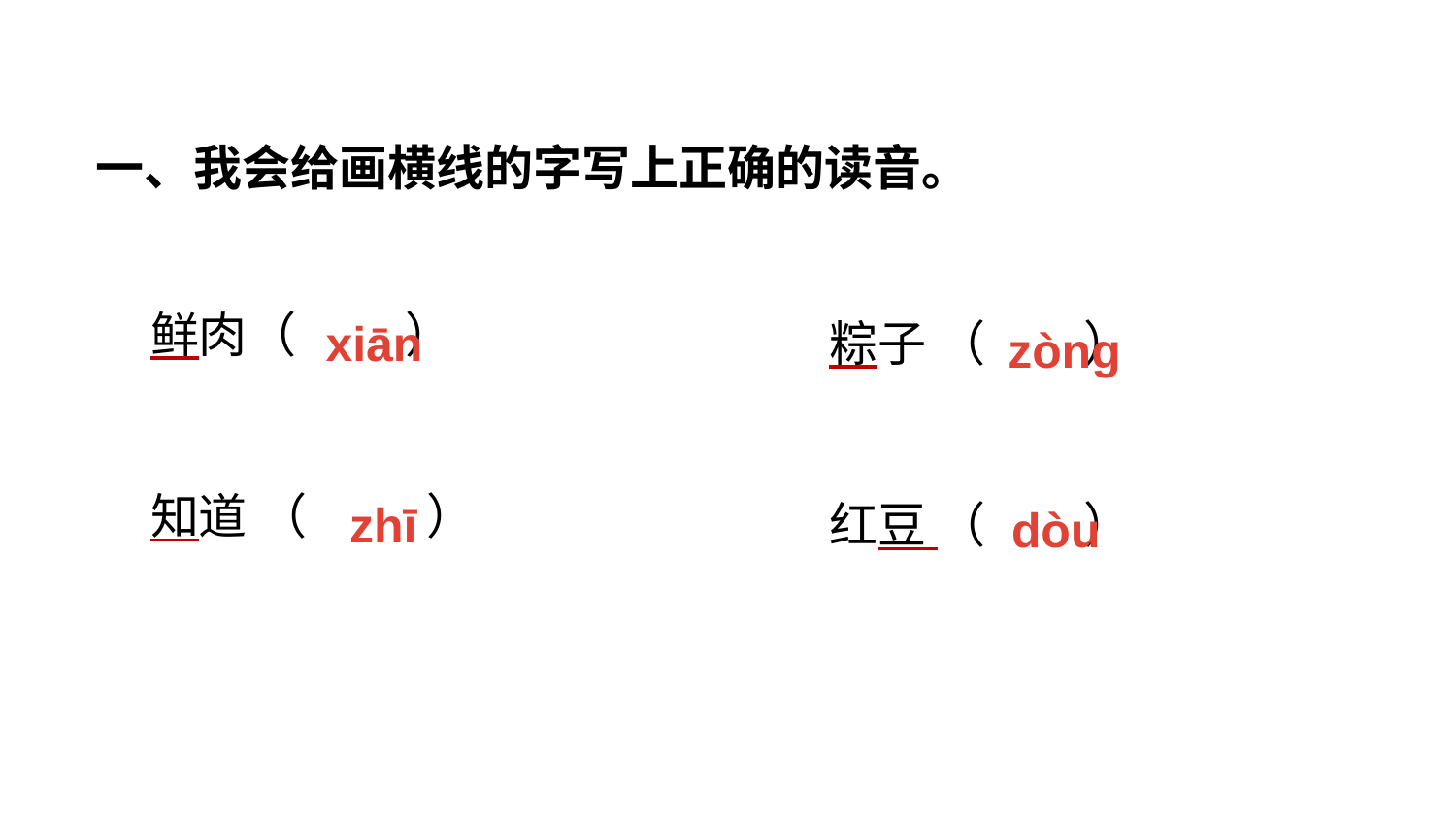

一、我会给画横线的字写上正确的读音。
鲜肉（          ）
xiān
粽子 （         ）
zòng
知道 （           ）
zhī
红豆 （         ）
dòu